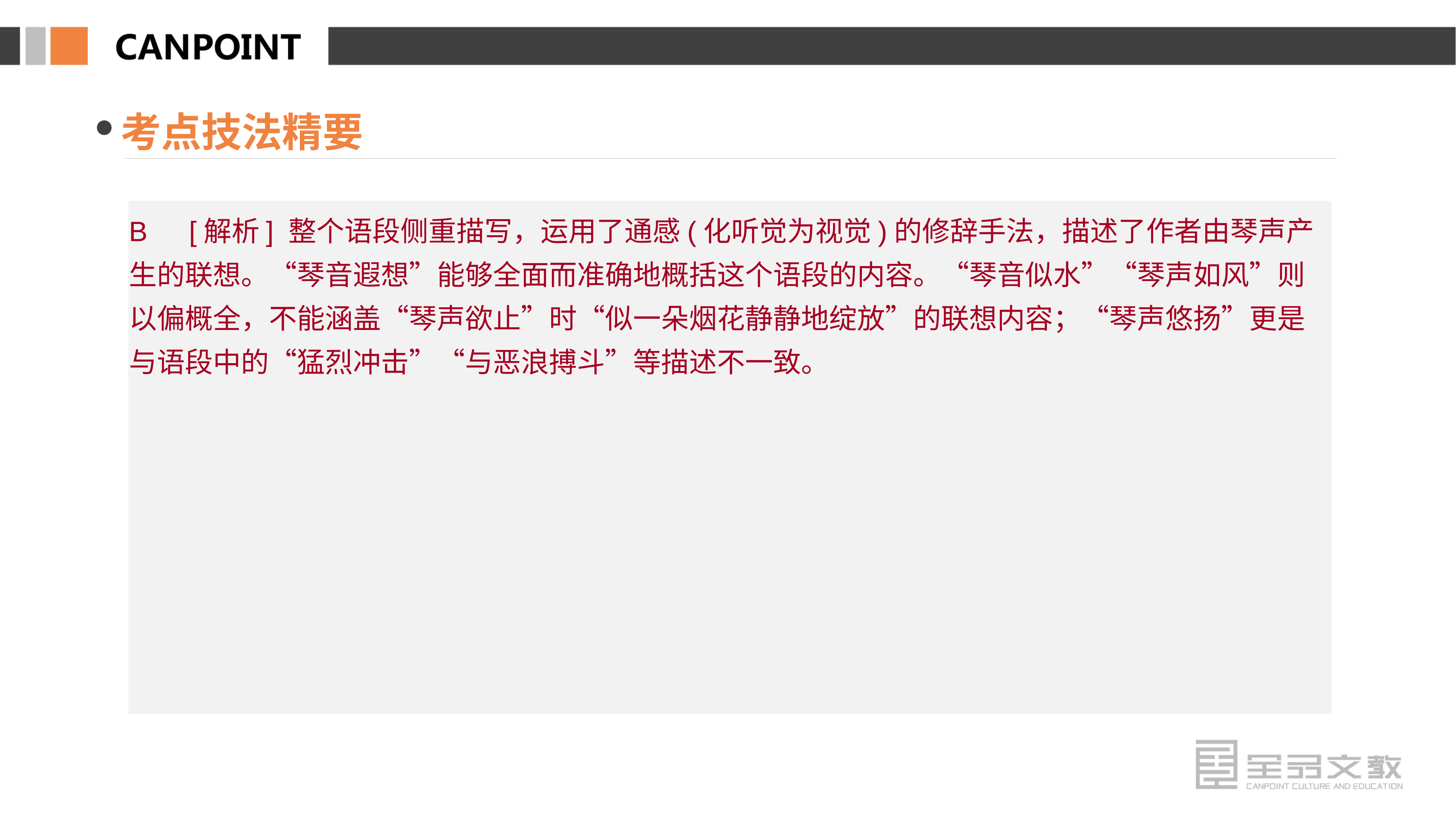

考点技法精要

B　[解析] 整个语段侧重描写，运用了通感(化听觉为视觉)的修辞手法，描述了作者由琴声产生的联想。“琴音遐想”能够全面而准确地概括这个语段的内容。“琴音似水”“琴声如风”则以偏概全，不能涵盖“琴声欲止”时“似一朵烟花静静地绽放”的联想内容；“琴声悠扬”更是与语段中的“猛烈冲击”“与恶浪搏斗”等描述不一致。